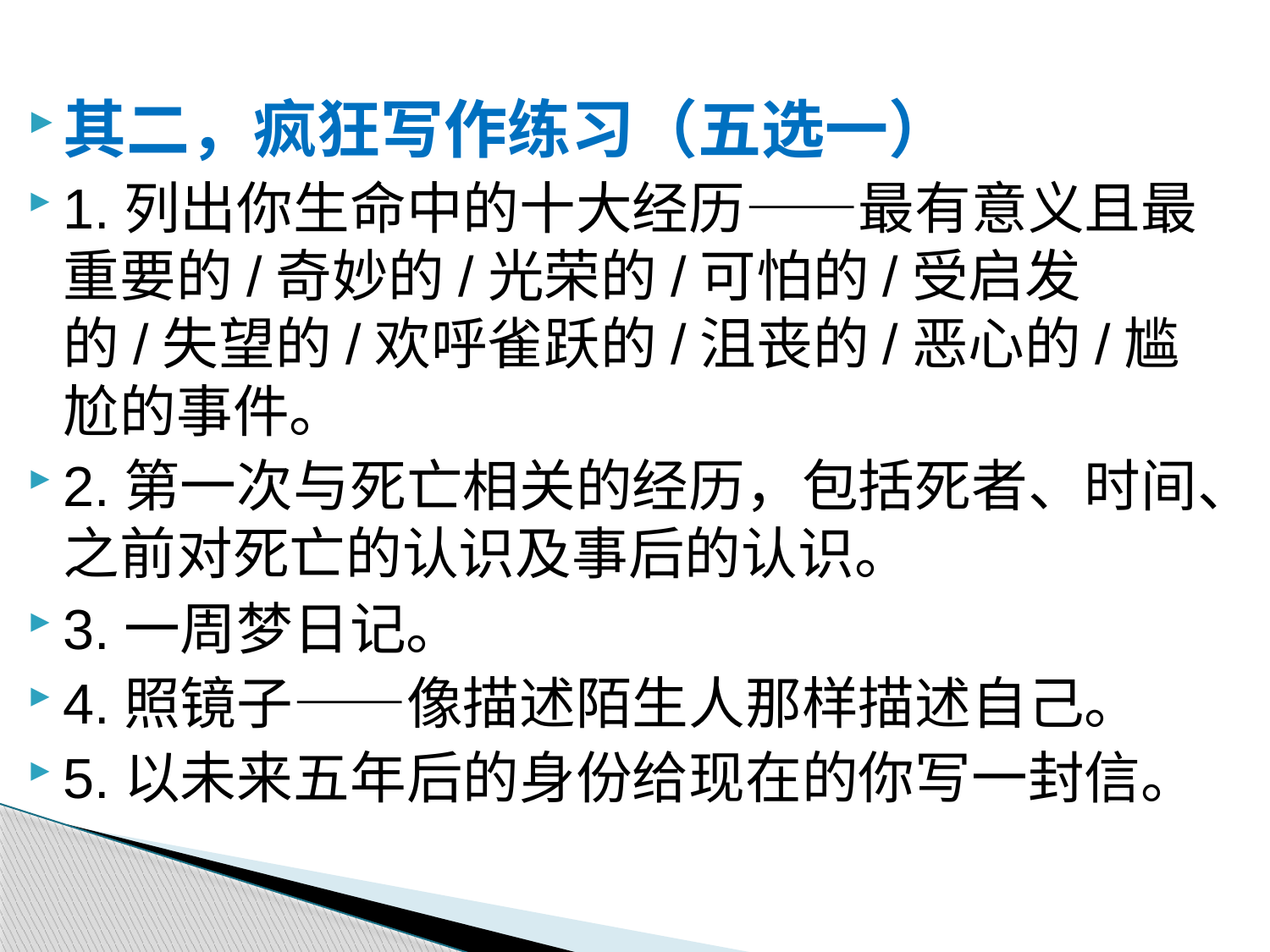

其二，疯狂写作练习（五选一）
1.列出你生命中的十大经历——最有意义且最重要的/奇妙的/光荣的/可怕的/受启发的/失望的/欢呼雀跃的/沮丧的/恶心的/尴尬的事件。
2.第一次与死亡相关的经历，包括死者、时间、之前对死亡的认识及事后的认识。
3.一周梦日记。
4.照镜子——像描述陌生人那样描述自己。
5.以未来五年后的身份给现在的你写一封信。